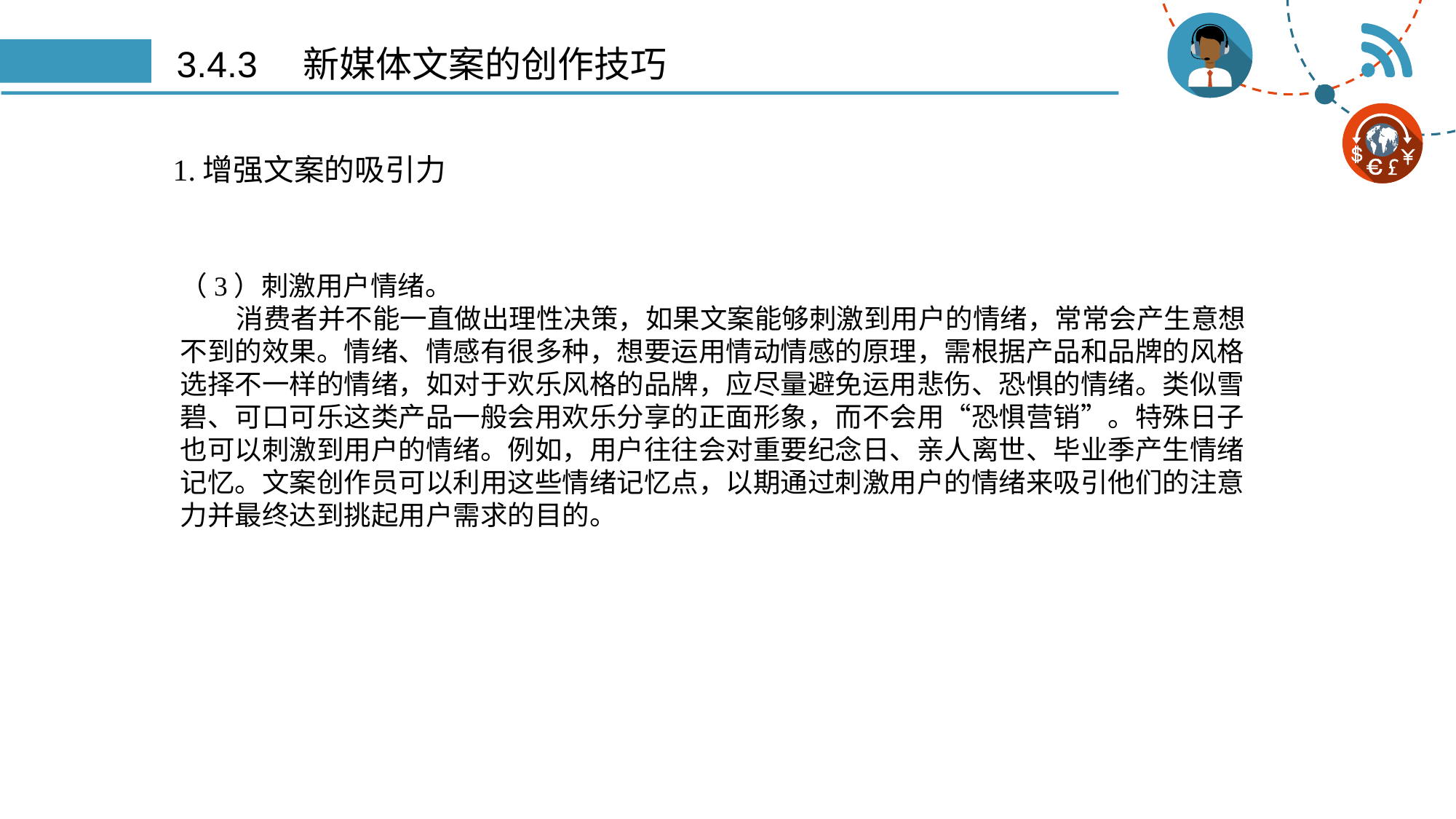

# 3.4.3　新媒体文案的创作技巧
1.增强文案的吸引力
（3）刺激用户情绪。
        消费者并不能一直做出理性决策，如果文案能够刺激到用户的情绪，常常会产生意想不到的效果。情绪、情感有很多种，想要运用情动情感的原理，需根据产品和品牌的风格选择不一样的情绪，如对于欢乐风格的品牌，应尽量避免运用悲伤、恐惧的情绪。类似雪碧、可口可乐这类产品一般会用欢乐分享的正面形象，而不会用“恐惧营销”。特殊日子也可以刺激到用户的情绪。例如，用户往往会对重要纪念日、亲人离世、毕业季产生情绪记忆。文案创作员可以利用这些情绪记忆点，以期通过刺激用户的情绪来吸引他们的注意力并最终达到挑起用户需求的目的。